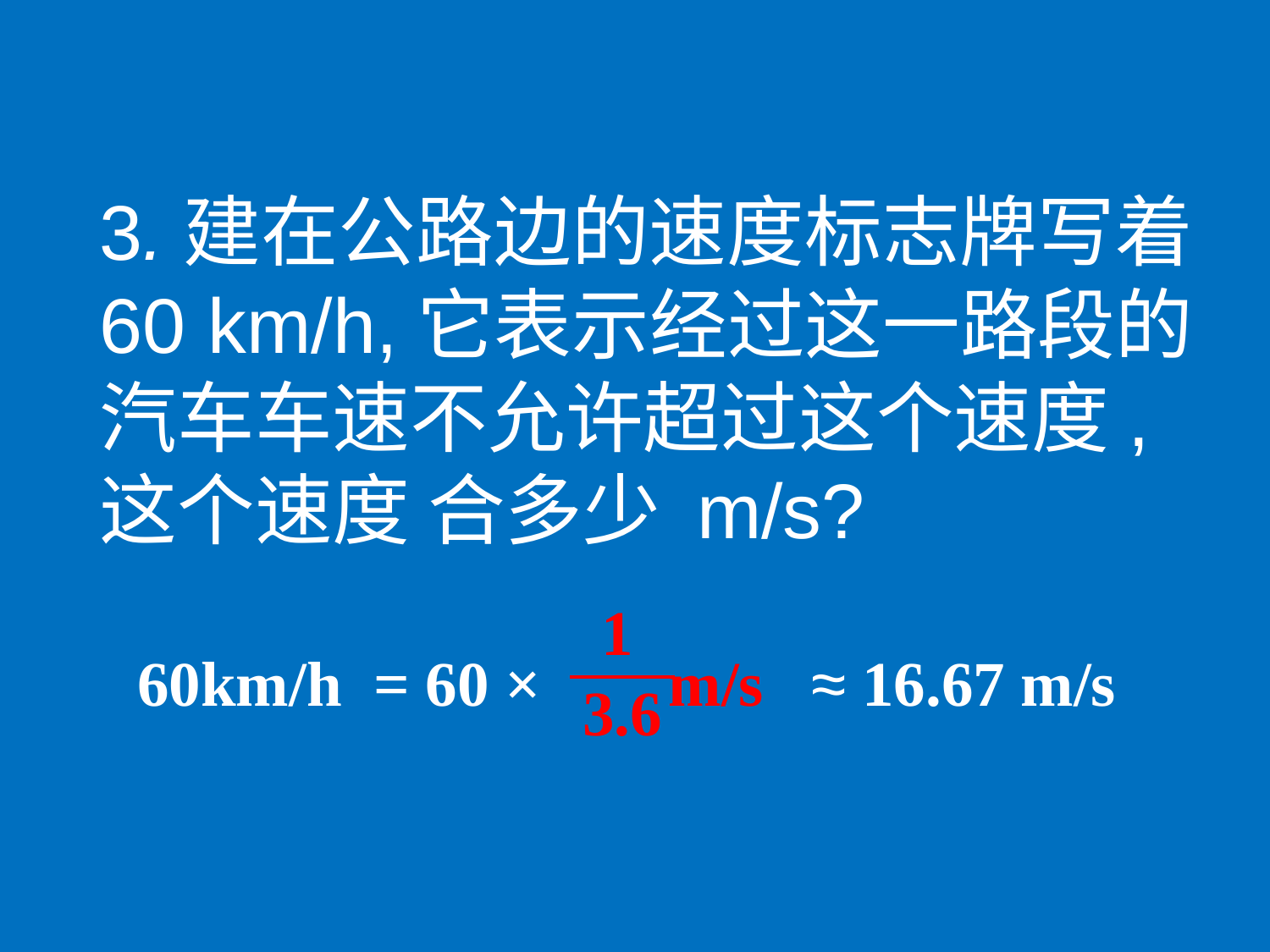

3.建在公路边的速度标志牌写着60 km/h,它表示经过这一路段的汽车车速不允许超过这个速度,这个速度 合多少 m/s?
1
60km/h  = 60 ×        m/s   ≈ 16.67 m/s
3.6